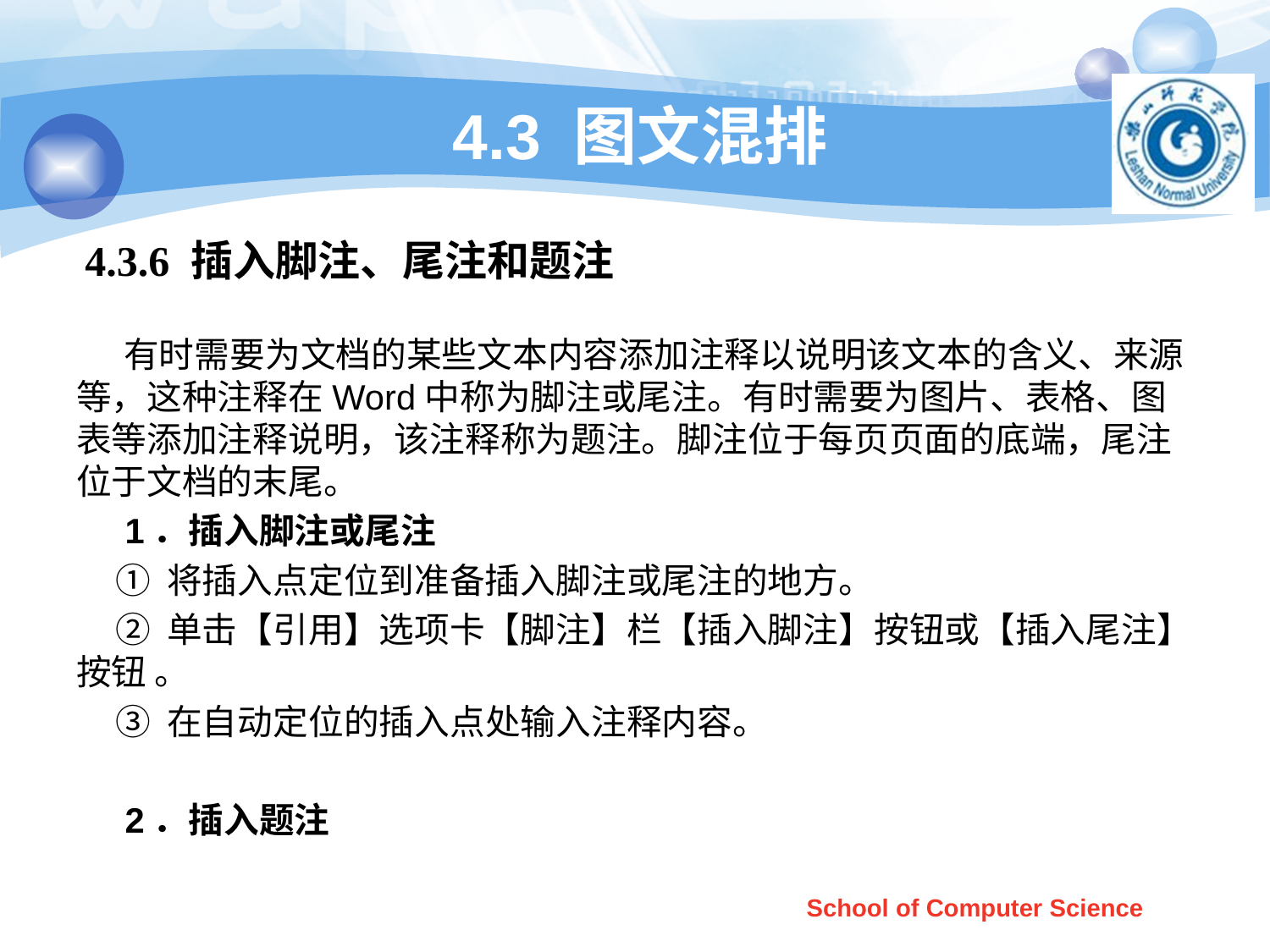

# 4.3 图文混排
4.3.6 插入脚注、尾注和题注
     有时需要为文档的某些文本内容添加注释以说明该文本的含义、来源等，这种注释在Word中称为脚注或尾注。有时需要为图片、表格、图表等添加注释说明，该注释称为题注。脚注位于每页页面的底端，尾注位于文档的末尾。
     1．插入脚注或尾注
     ① 将插入点定位到准备插入脚注或尾注的地方。
     ② 单击【引用】选项卡【脚注】栏【插入脚注】按钮或【插入尾注】按钮 。
     ③ 在自动定位的插入点处输入注释内容。

     2．插入题注

School of Computer Science